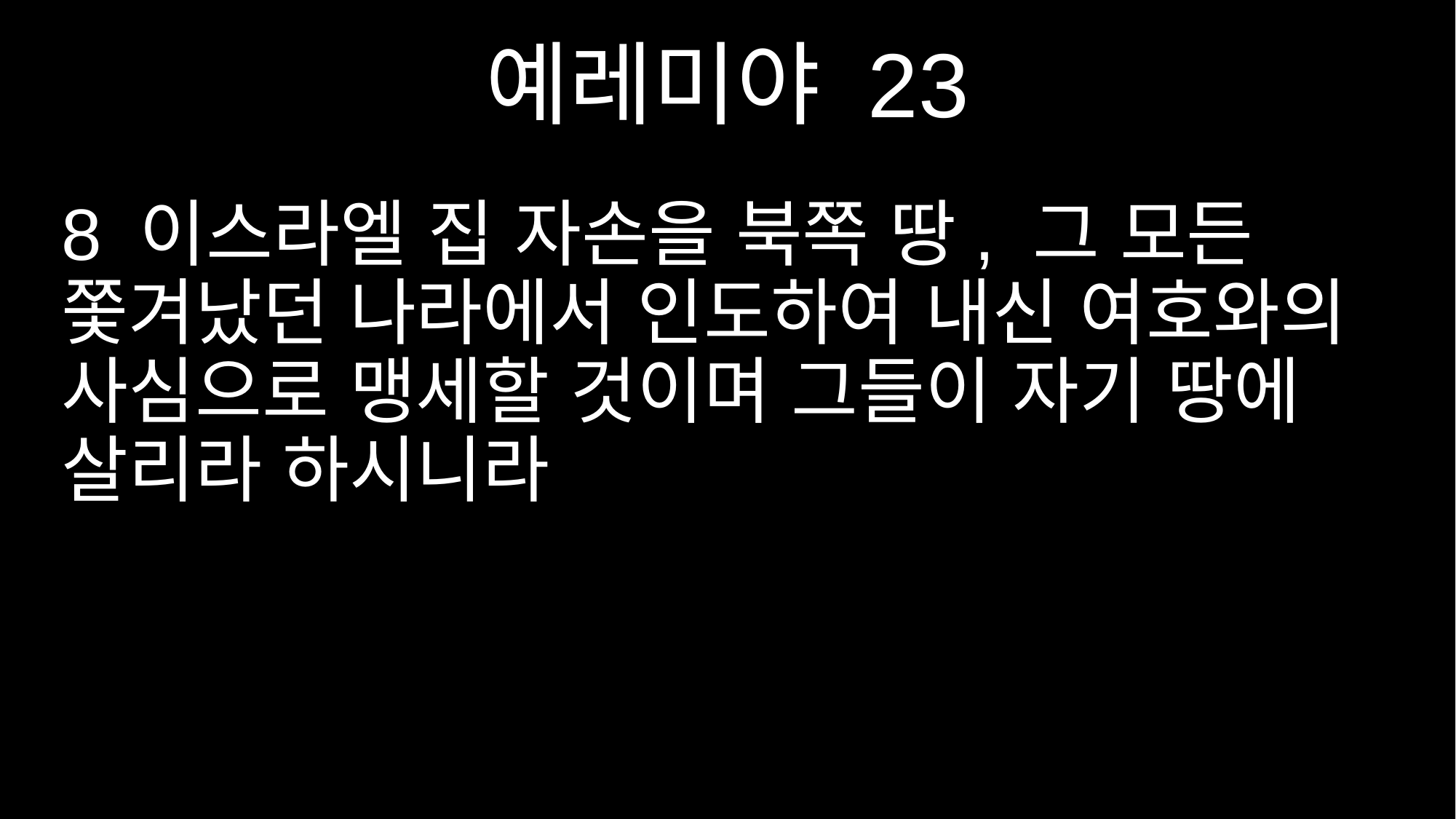

예레미야 23
8 이스라엘 집 자손을 북쪽 땅, 그 모든 쫓겨났던 나라에서 인도하여 내신 여호와의 사심으로 맹세할 것이며 그들이 자기 땅에 살리라 하시니라